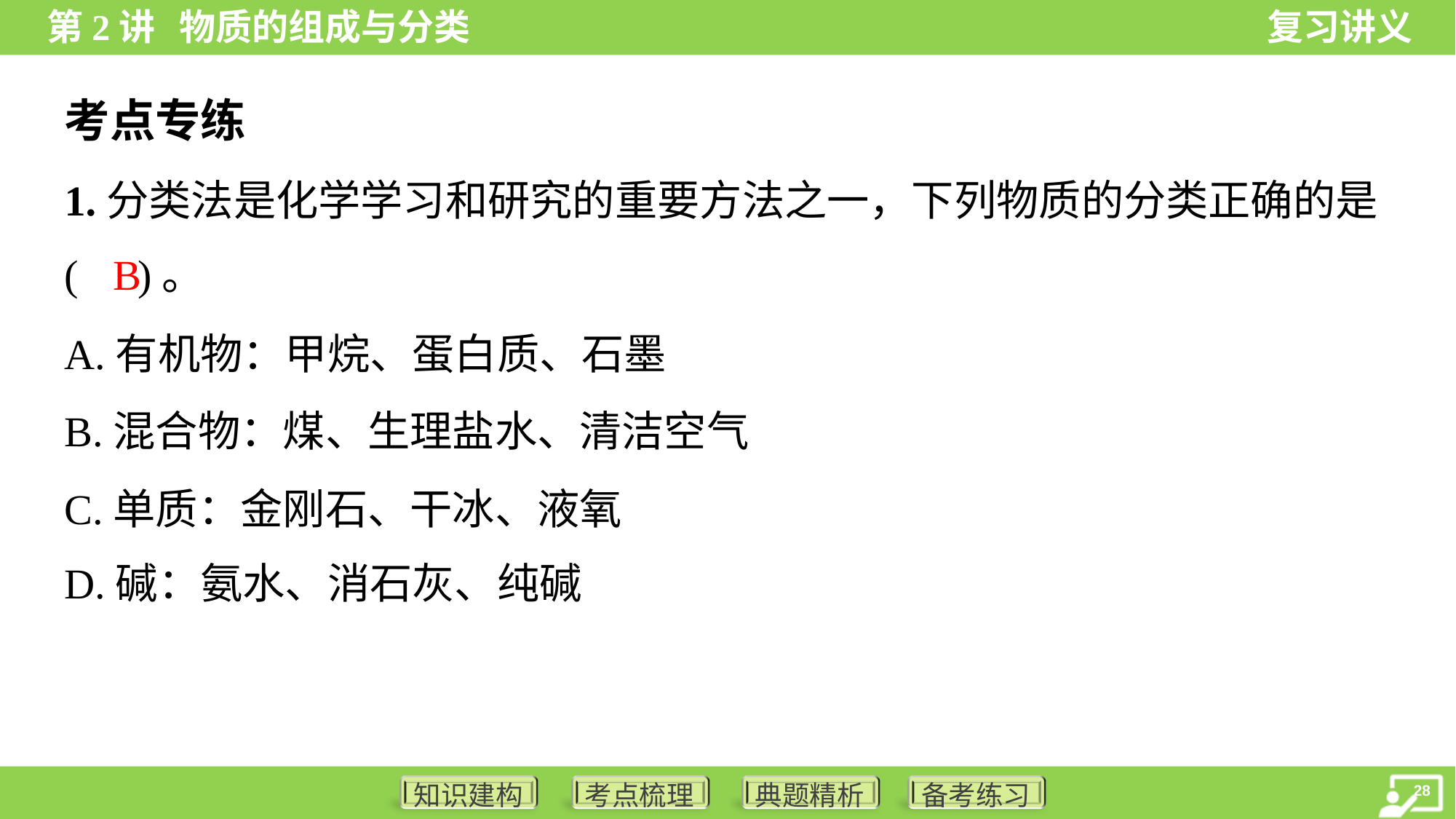

考点专练
1.分类法是化学学习和研究的重要方法之一，下列物质的分类正确的是
(     )。
B
A.有机物：甲烷、蛋白质、石墨
B.混合物：煤、生理盐水、清洁空气
C.单质：金刚石、干冰、液氧
D.碱：氨水、消石灰、纯碱